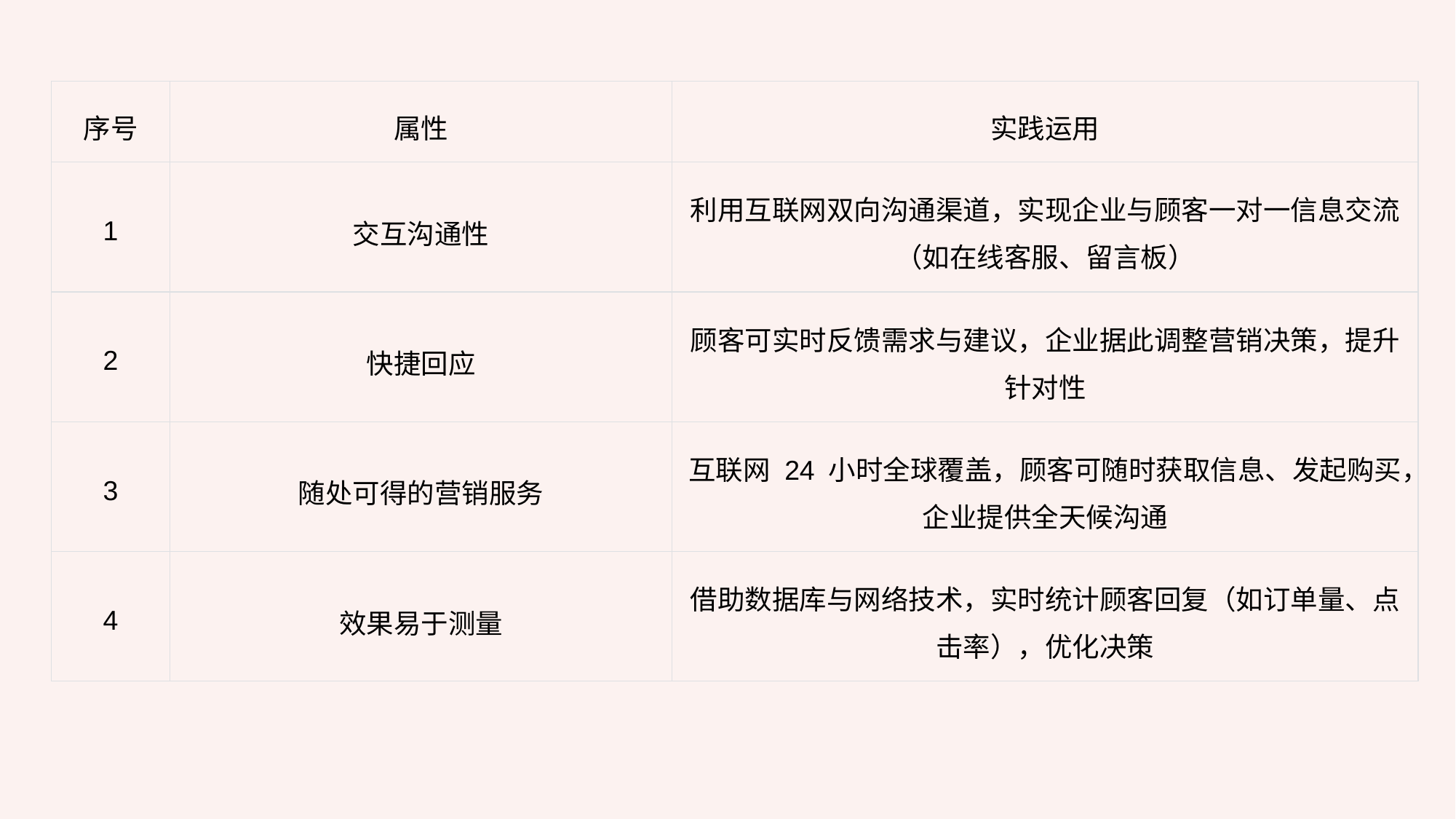

| 序号 | 属性 | 实践运用 |
| --- | --- | --- |
| 1 | 交互沟通性 | 利用互联网双向沟通渠道，实现企业与顾客一对一信息交流（如在线客服、留言板） |
| 2 | 快捷回应 | 顾客可实时反馈需求与建议，企业据此调整营销决策，提升针对性 |
| 3 | 随处可得的营销服务 | 互联网 24 小时全球覆盖，顾客可随时获取信息、发起购买，企业提供全天候沟通 |
| 4 | 效果易于测量 | 借助数据库与网络技术，实时统计顾客回复（如订单量、点击率），优化决策 |